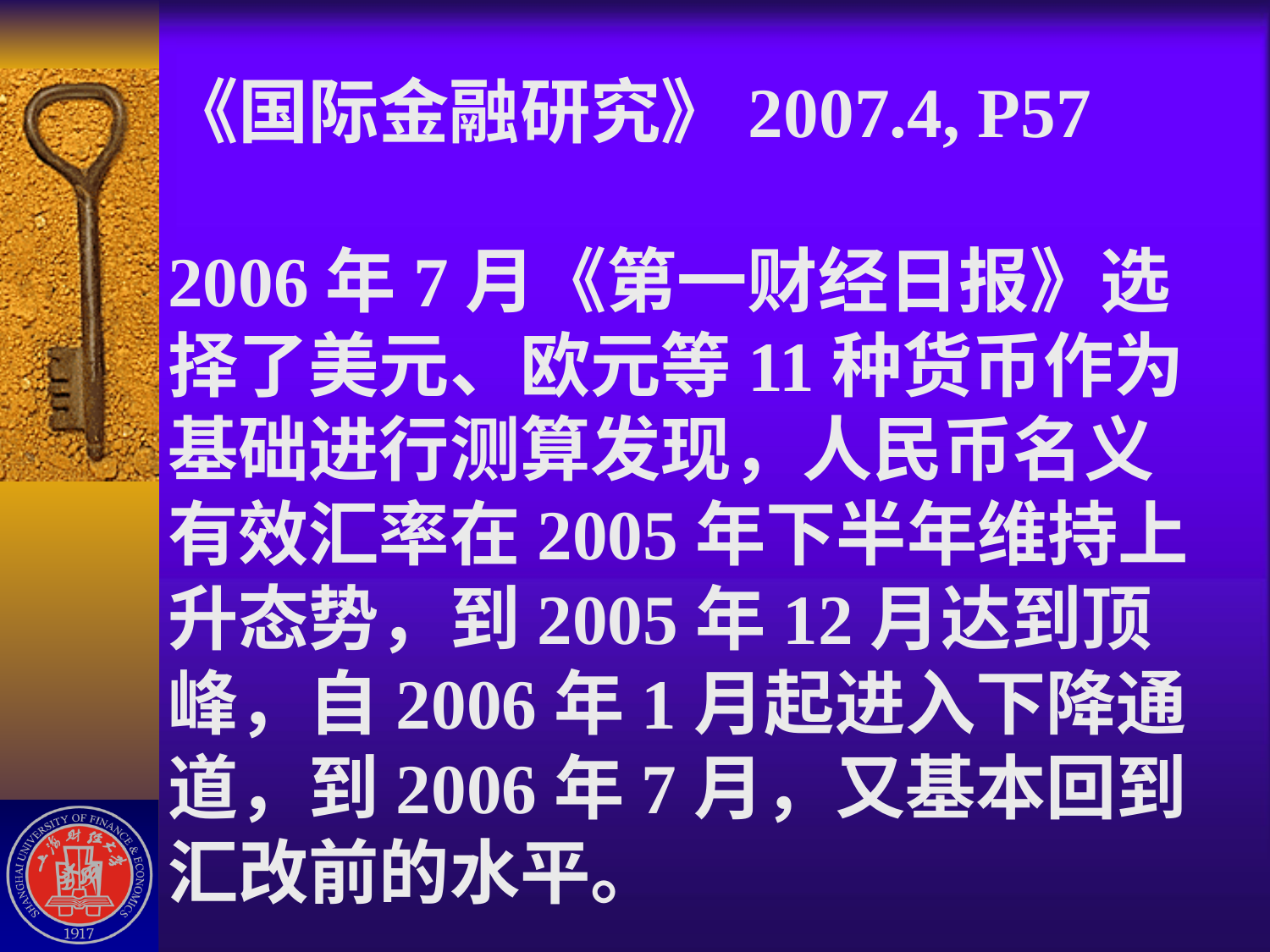

# 《国际金融研究》2007.4, P57 2006年7月《第一财经日报》选择了美元、欧元等11种货币作为基础进行测算发现，人民币名义有效汇率在2005年下半年维持上升态势，到2005年12月达到顶峰，自2006年1月起进入下降通道，到2006年7月，又基本回到汇改前的水平。